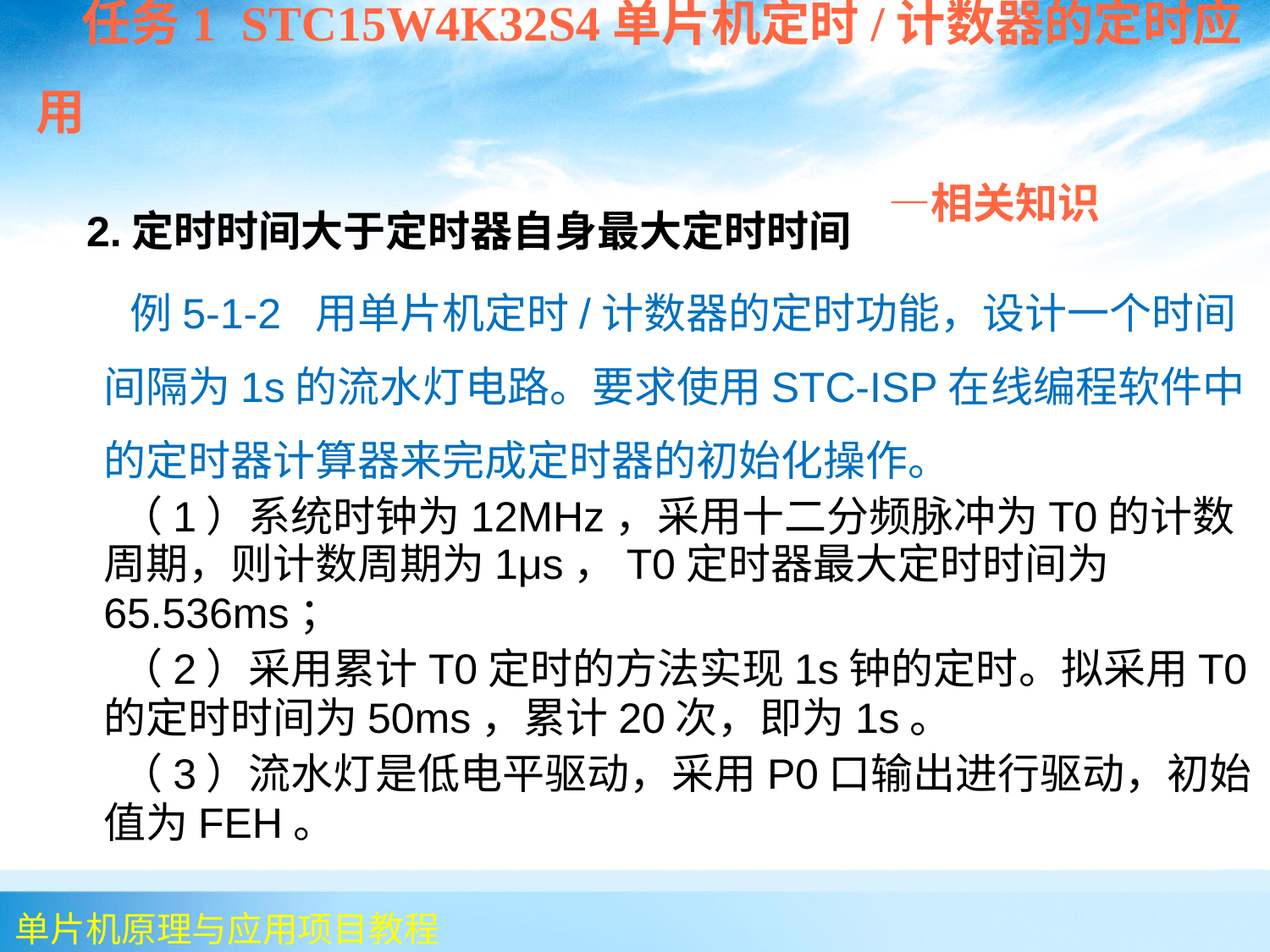

任务1  STC15W4K32S4单片机定时/计数器的定时应用
                                                                            —相关知识
  2.定时时间大于定时器自身最大定时时间
      例5-1-2  用单片机定时/计数器的定时功能，设计一个时间间隔为1s的流水灯电路。要求使用STC-ISP在线编程软件中的定时器计算器来完成定时器的初始化操作。
     （1）系统时钟为12MHz，采用十二分频脉冲为T0的计数周期，则计数周期为1μs，T0定时器最大定时时间为65.536ms；
     （2）采用累计T0定时的方法实现1s钟的定时。拟采用T0的定时时间为50ms，累计20次，即为1s。
     （3）流水灯是低电平驱动，采用P0口输出进行驱动，初始值为FEH。